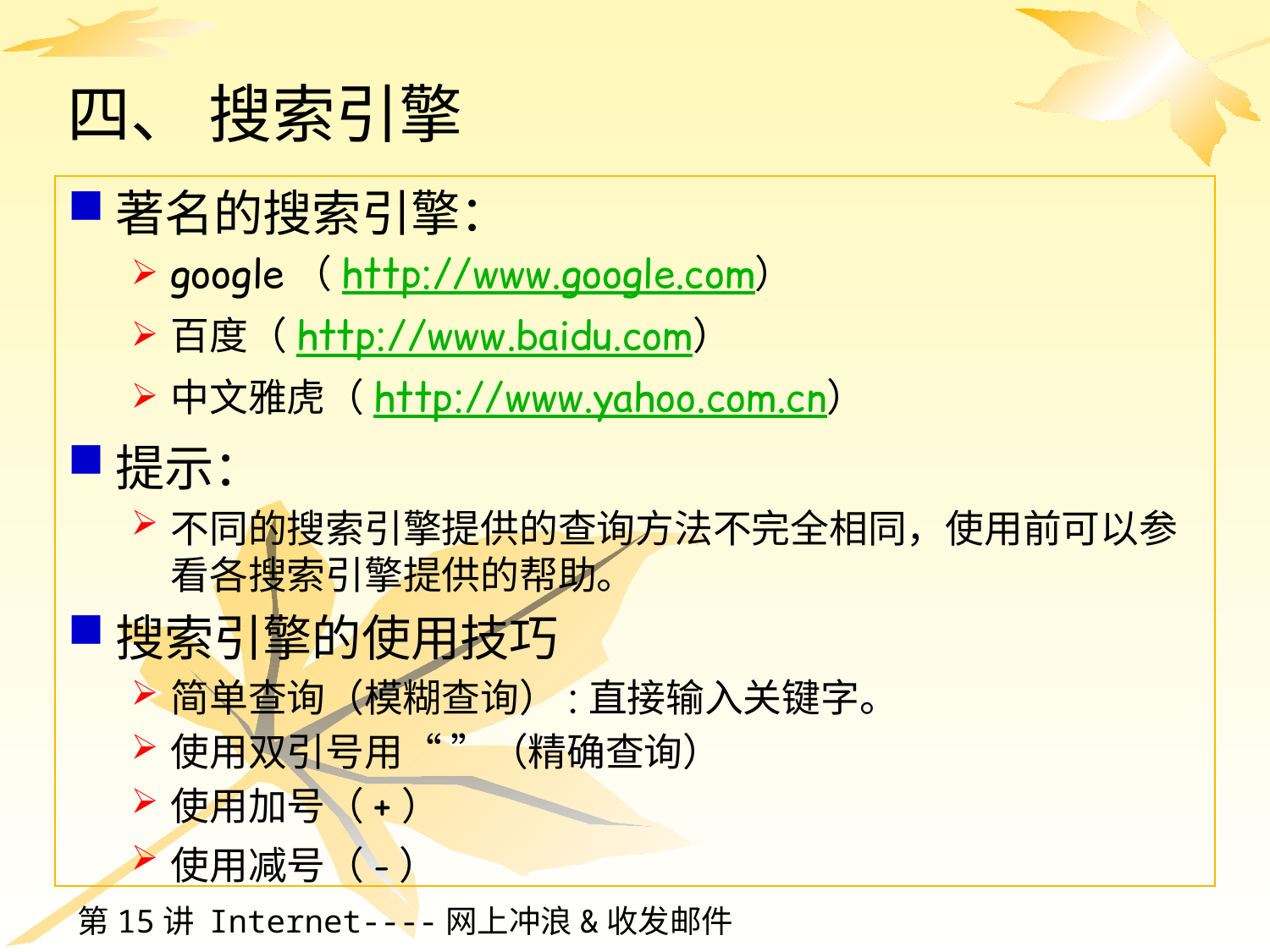

# 四、 搜索引擎
著名的搜索引擎：
google（http://www.google.com）
百度（http://www.baidu.com）
中文雅虎（http://www.yahoo.com.cn）
提示：
不同的搜索引擎提供的查询方法不完全相同，使用前可以参看各搜索引擎提供的帮助。
搜索引擎的使用技巧
简单查询（模糊查询）:直接输入关键字。
使用双引号用“ ”（精确查询）
使用加号（+）
使用减号（-）